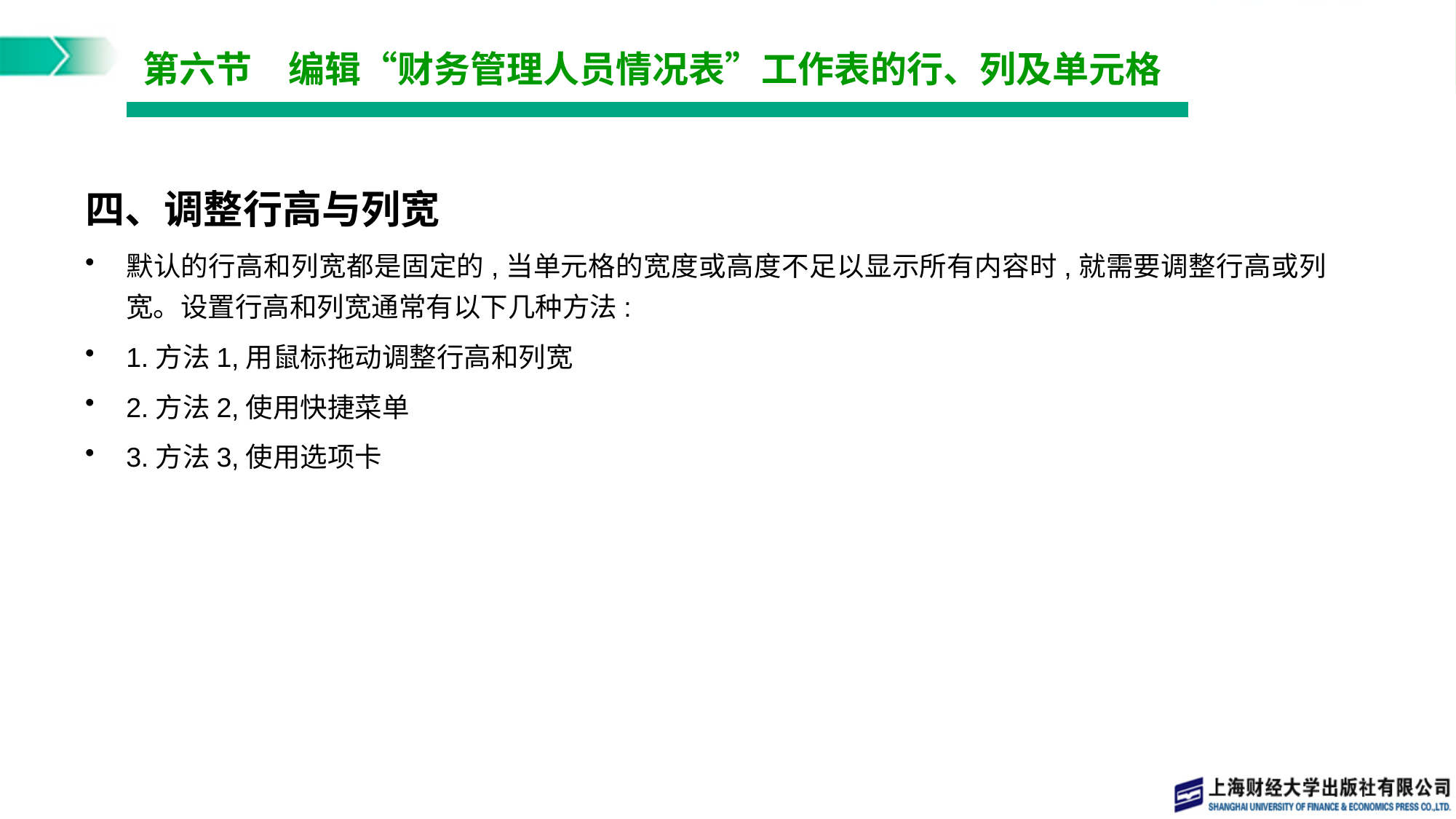

# 第六节　编辑“财务管理人员情况表”工作表的行、列及单元格
四、调整行高与列宽
默认的行高和列宽都是固定的,当单元格的宽度或高度不足以显示所有内容时,就需要调整行高或列宽。设置行高和列宽通常有以下几种方法:
1.方法1,用鼠标拖动调整行高和列宽
2.方法2,使用快捷菜单
3.方法3,使用选项卡